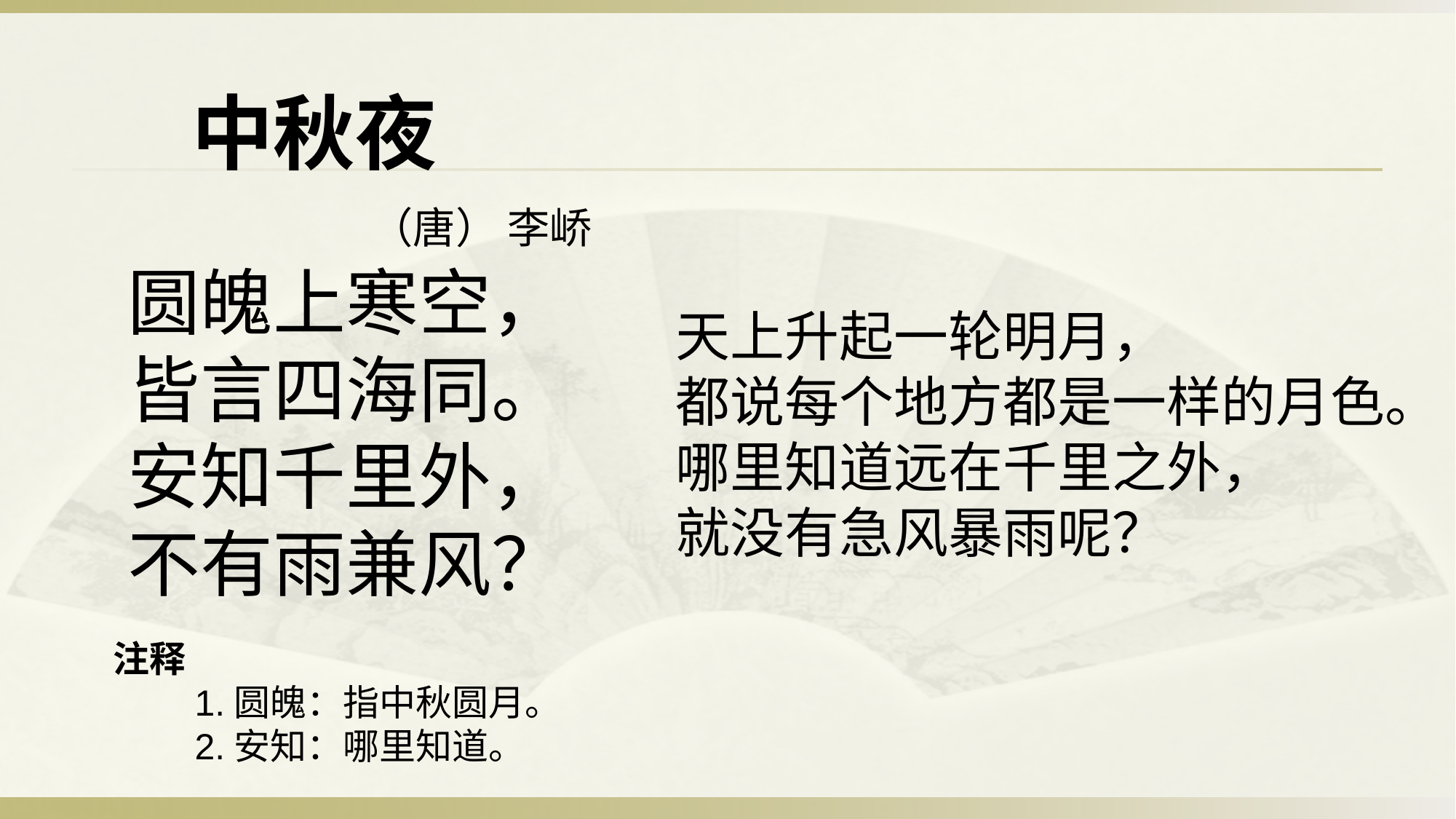

中秋夜
（唐） 李峤
圆魄上寒空，
皆言四海同。
安知千里外，
不有雨兼风？
天上升起一轮明月，
都说每个地方都是一样的月色。
哪里知道远在千里之外，
就没有急风暴雨呢？
注释
　　1.圆魄：指中秋圆月。
　　2.安知：哪里知道。